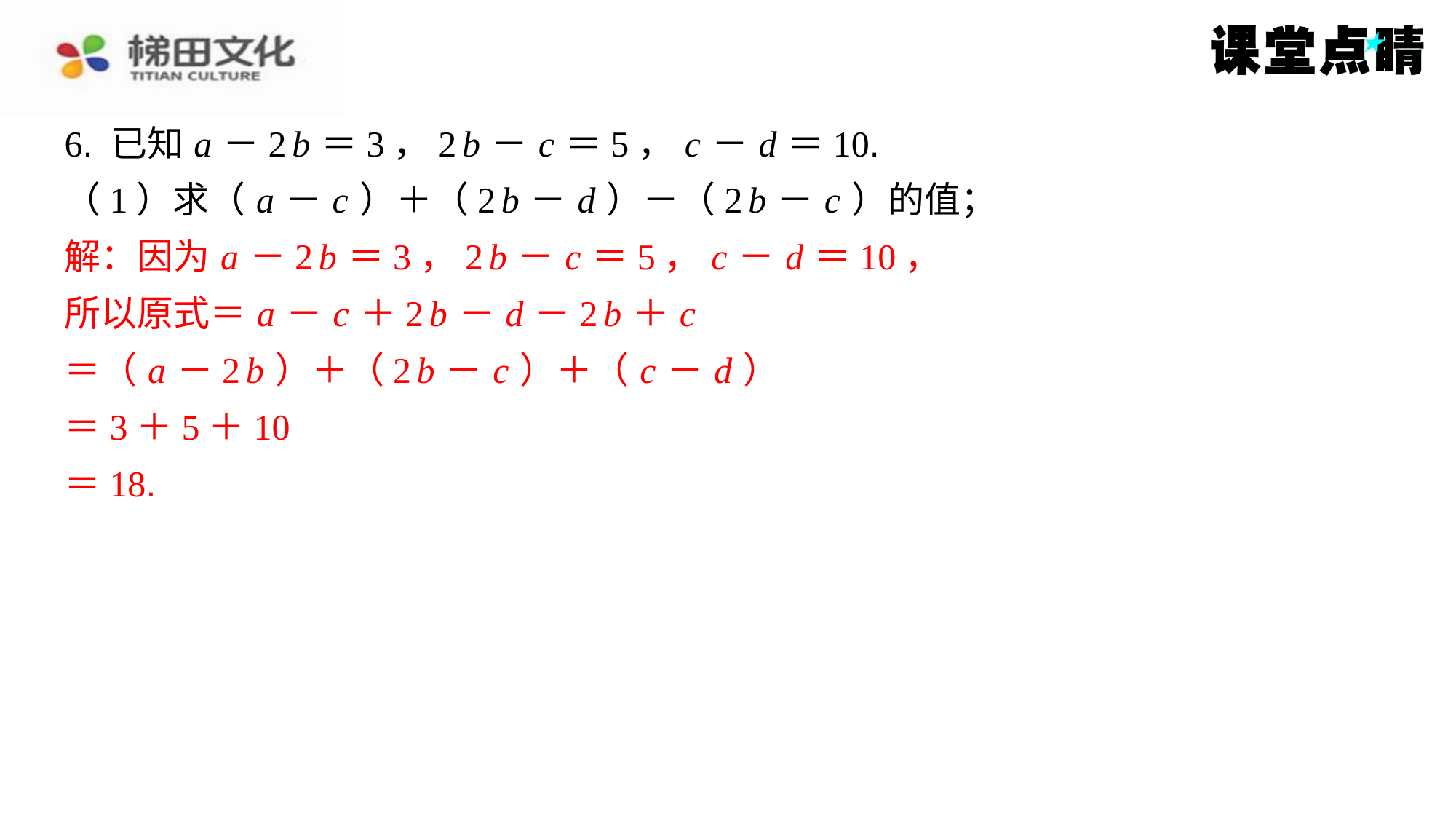

6. 已知 a －2 b ＝3，2 b － c ＝5， c － d ＝10.
（1）求（ a － c ）＋（2 b － d ）－（2 b － c ）的值；
解：因为 a －2 b ＝3，2 b － c ＝5， c － d ＝10，
所以原式＝ a － c ＋2 b － d －2 b ＋ c
＝（ a －2 b ）＋（2 b － c ）＋（ c － d ）
＝3＋5＋10
＝18.
解：因为 a －2 b ＝3，2 b － c ＝5， c － d ＝10，
所以原式＝ a － c ＋2 b － d －2 b ＋ c
＝（ a －2 b ）＋（2 b － c ）＋（ c － d ）
＝3＋5＋10
＝18.